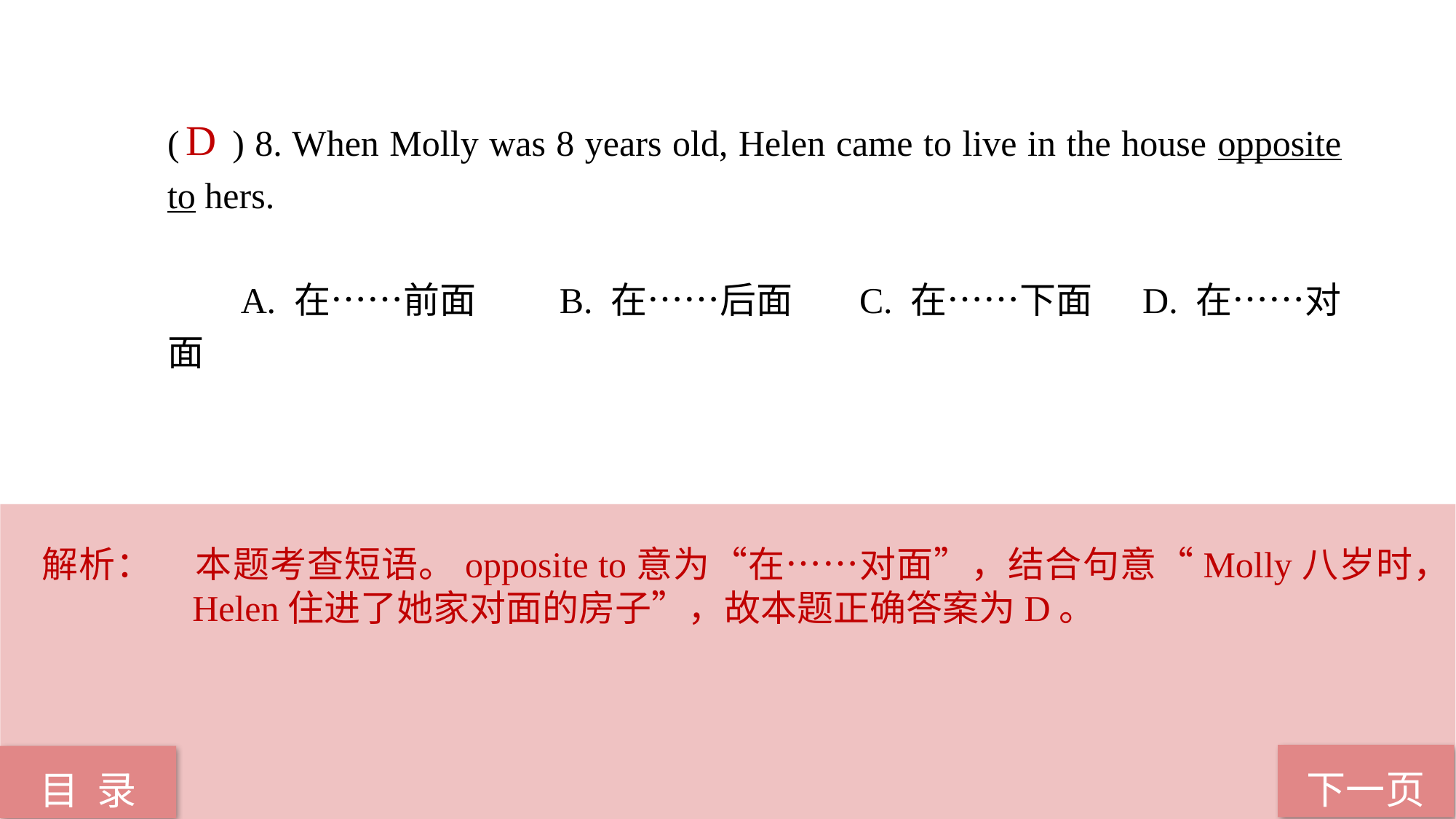

(     ) 8. When Molly was 8 years old, Helen came to live in the house opposite to hers.

        A. 在……前面         B. 在……后面       C. 在……下面     D. 在……对面
D
解析：	本题考查短语。opposite to意为“在……对面”，结合句意“Molly八岁时，Helen住进了她家对面的房子”，故本题正确答案为D。